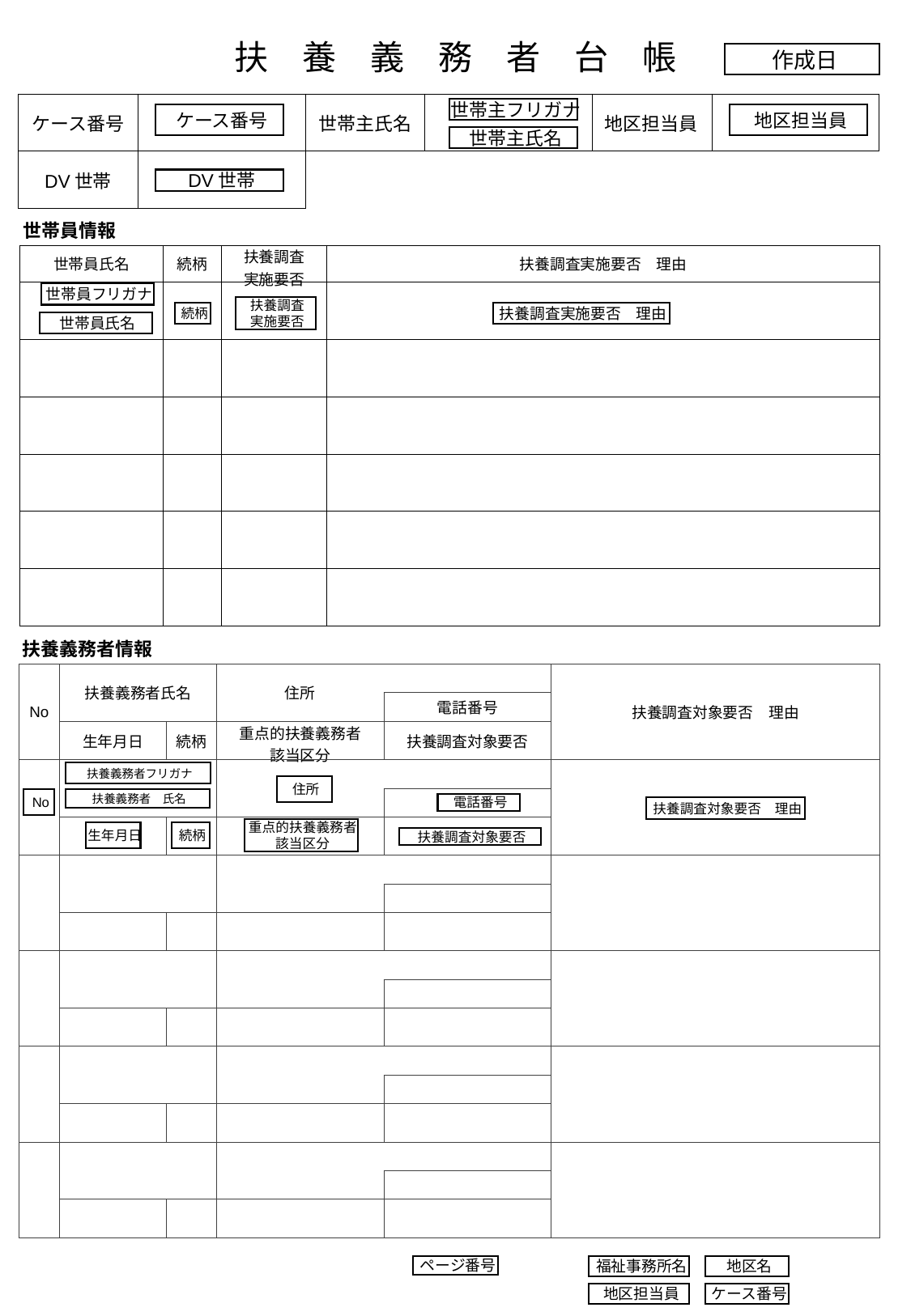

扶　養　義　務　者　台　帳
作成日

| ケース番号 |  | 世帯主氏名 |  | 地区担当員 |  |
| --- | --- | --- | --- | --- | --- |
| DV世帯 |  |  |  |  |  |
世帯主フリガナ
ケース番号
地区担当員
世帯主氏名
DV世帯
世帯員情報
| 世帯員氏名 | 続柄 | 扶養調査 実施要否 | 扶養調査実施要否　理由 |
| --- | --- | --- | --- |
|  |  |  |  |
|  |  |  |  |
|  |  |  |  |
|  |  |  |  |
|  |  |  |  |
|  |  |  |  |
世帯員フリガナ
扶養調査
実施要否
続柄
扶養調査実施要否　理由
世帯員氏名
扶養義務者情報
| No | 扶養義務者氏名 |  | 住所 |  | 扶養調査対象要否　理由 |
| --- | --- | --- | --- | --- | --- |
|  |  |  |  | 電話番号 |  |
|  | 生年月日 | 続柄 | 重点的扶養義務者 該当区分 | 扶養調査対象要否 |  |
|  |  |  |  |  |  |
|  |  |  |  |  |  |
|  |  |  |  |  |  |
|  |  |  |  |  |  |
|  |  |  |  |  |  |
|  |  |  |  |  |  |
|  |  |  |  |  |  |
|  |  |  |  |  |  |
|  |  |  |  |  |  |
|  |  |  |  |  |  |
|  |  |  |  |  |  |
|  |  |  |  |  |  |
|  |  |  |  |  |  |
|  |  |  |  |  |  |
|  |  |  |  |  |  |
扶養義務者フリガナ
住所
No
扶養義務者　氏名
電話番号
扶養調査対象要否　理由
重点的扶養義務者
該当区分
続柄
生年月日
扶養調査対象要否
ページ番号
福祉事務所名
地区名
ケース番号
地区担当員